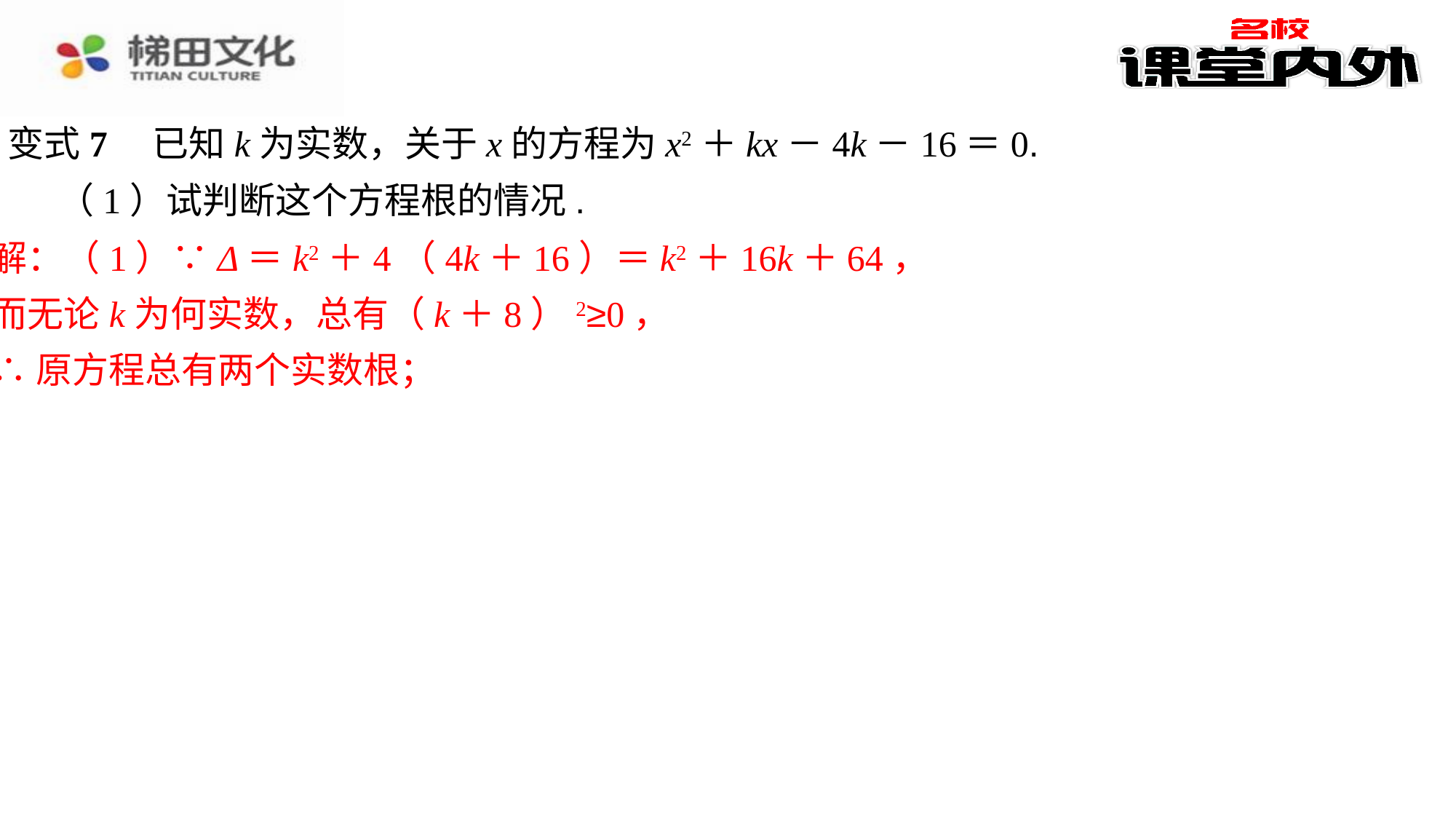

变式7　已知k为实数，关于x的方程为x2＋kx－4k－16＝0.
（1）试判断这个方程根的情况.
解：（1）∵Δ＝k2＋4（4k＋16）＝k2＋16k＋64，
而无论k为何实数，总有（k＋8）2≥0，
∴原方程总有两个实数根；